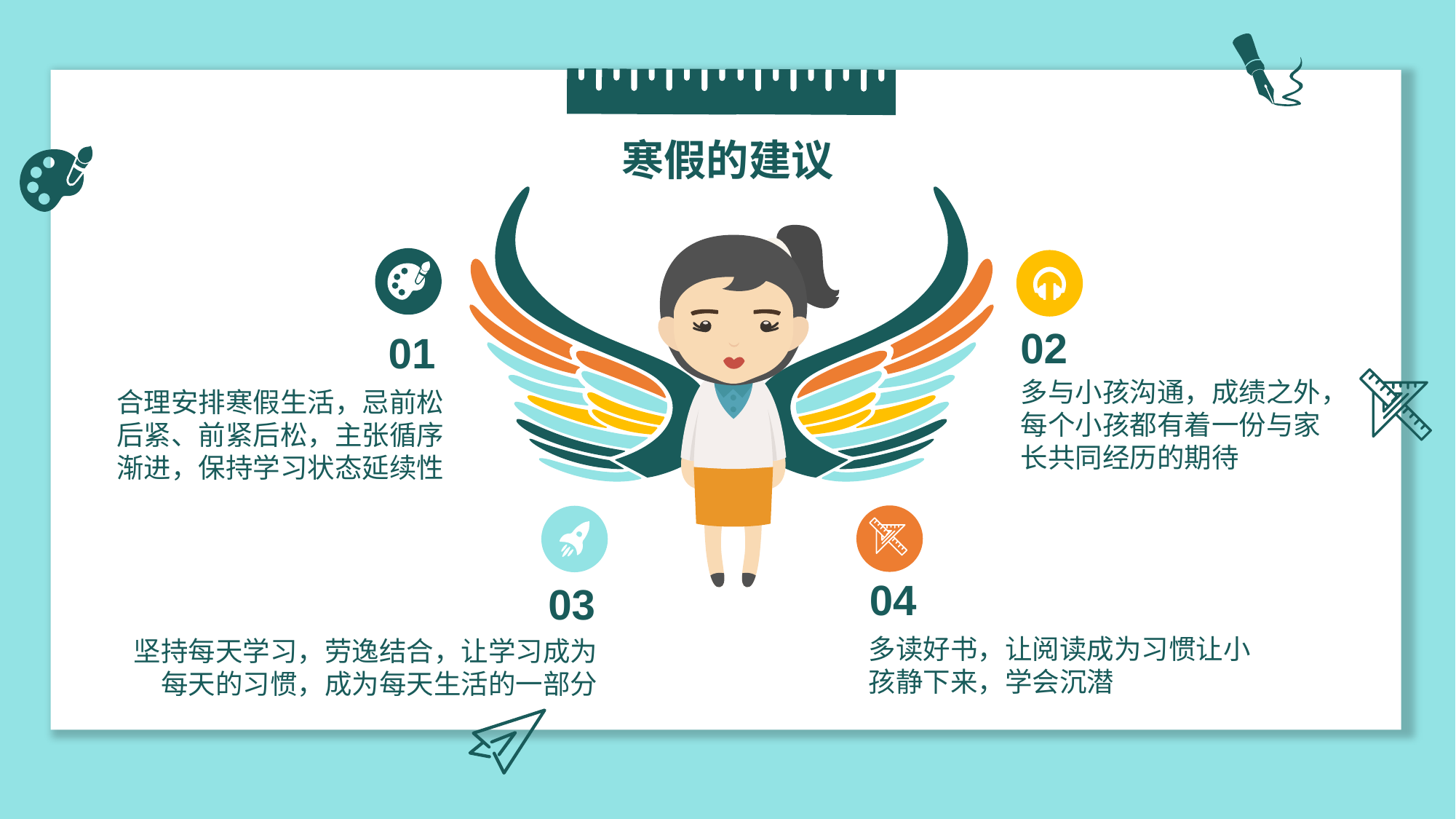

寒假的建议

02
01
多与小孩沟通，成绩之外，每个小孩都有着一份与家长共同经历的期待
合理安排寒假生活，忌前松后紧、前紧后松，主张循序渐进，保持学习状态延续性

04
03
多读好书，让阅读成为习惯让小孩静下来，学会沉潜
坚持每天学习，劳逸结合，让学习成为每天的习惯，成为每天生活的一部分